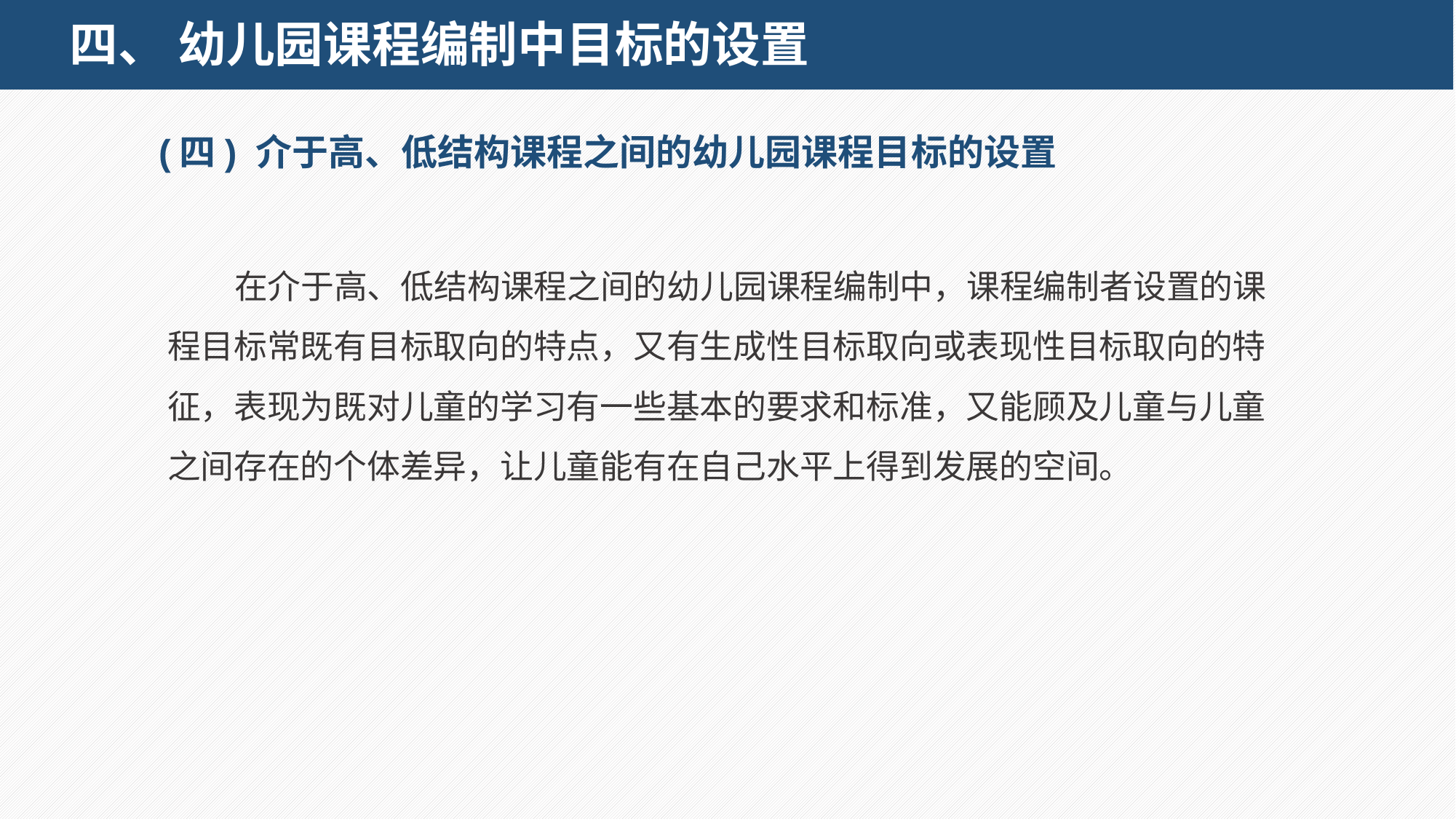

# 四、 幼儿园课程编制中目标的设置
(四) 介于高、低结构课程之间的幼儿园课程目标的设置

在介于高、低结构课程之间的幼儿园课程编制中，课程编制者设置的课程目标常既有目标取向的特点，又有生成性目标取向或表现性目标取向的特征，表现为既对儿童的学习有一些基本的要求和标准，又能顾及儿童与儿童之间存在的个体差异，让儿童能有在自己水平上得到发展的空间。